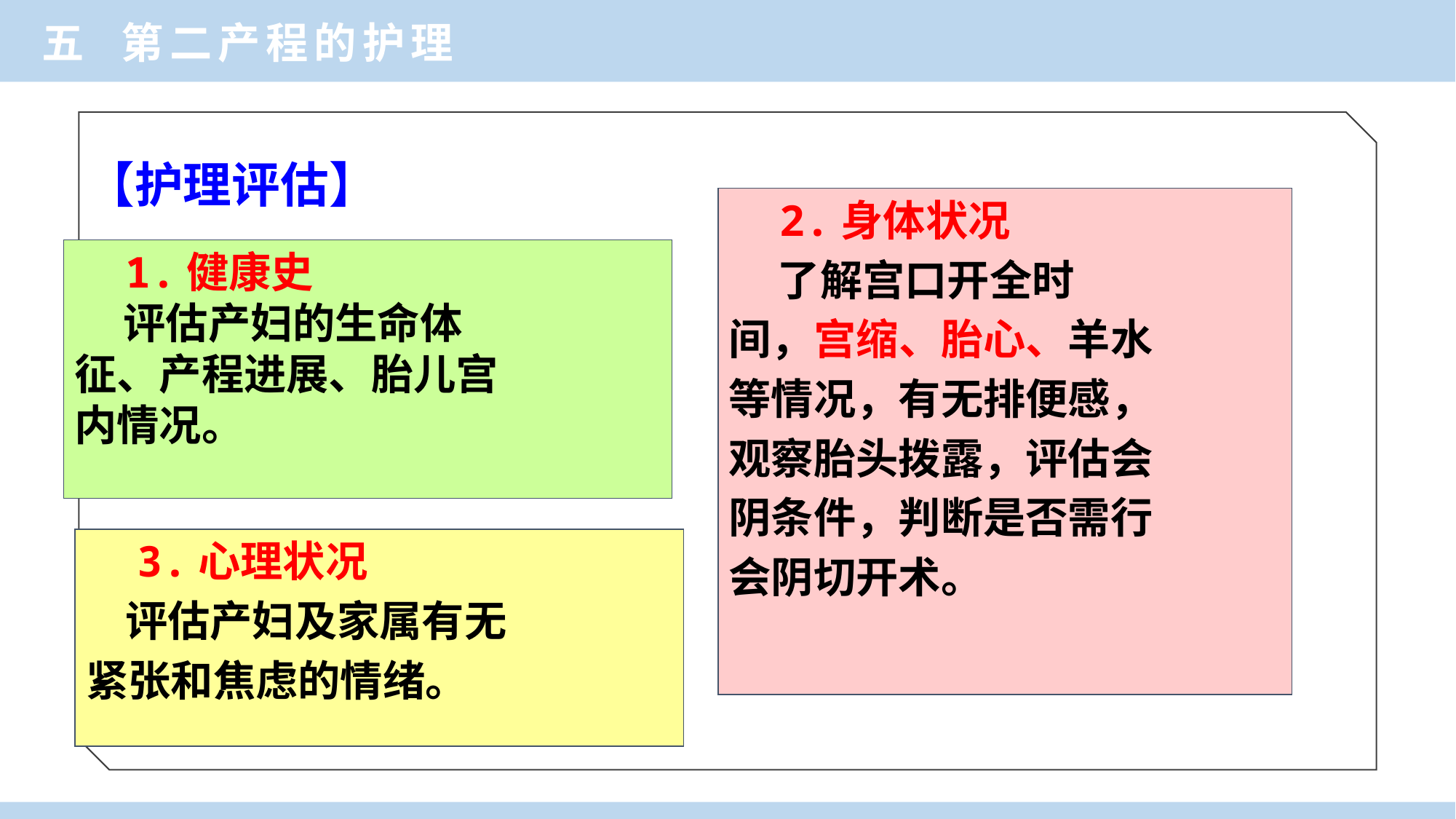

五  第二产程的护理

【护理评估】
  2.身体状况
    了解宫口开全时
间，宫缩、胎心、羊水
等情况，有无排便感，
观察胎头拨露，评估会
阴条件，判断是否需行
会阴切开术。
  1.健康史
    评估产妇的生命体
征、产程进展、胎儿宫
内情况。
  3.心理状况
   评估产妇及家属有无
紧张和焦虑的情绪。